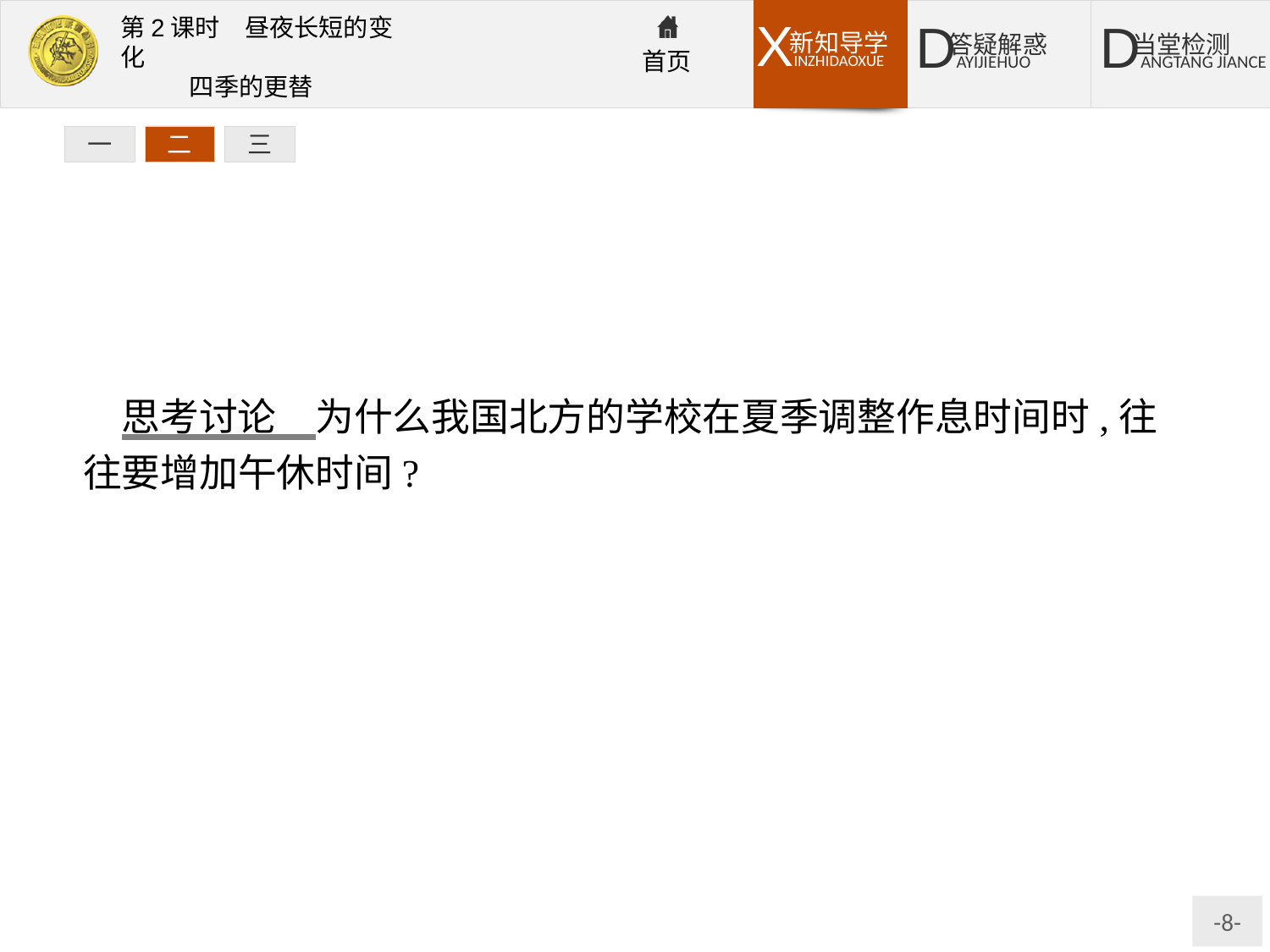

一
二
三
　思考讨论　为什么我国北方的学校在夏季调整作息时间时,往往要增加午休时间?
提示:夏季,北半球昼长夜短,纬度越高,昼越长夜越短,所以北方的学校调整作息时间时要增加午休时间,以保证充足的睡眠。